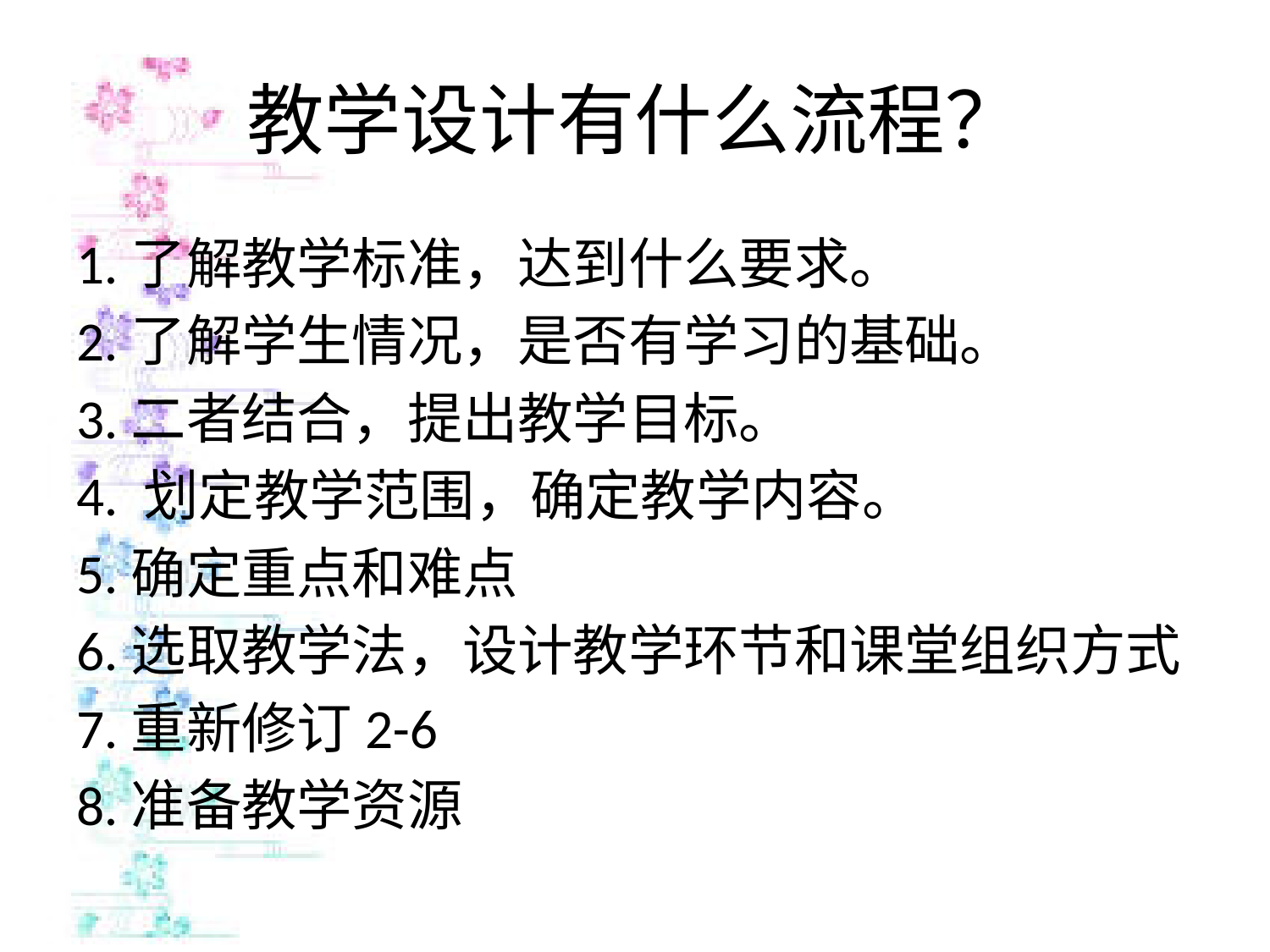

# 教学设计有什么流程？
1.了解教学标准，达到什么要求。
2.了解学生情况，是否有学习的基础。
3.二者结合，提出教学目标。
4. 划定教学范围，确定教学内容。
5.确定重点和难点
6.选取教学法，设计教学环节和课堂组织方式
7.重新修订2-6
8.准备教学资源